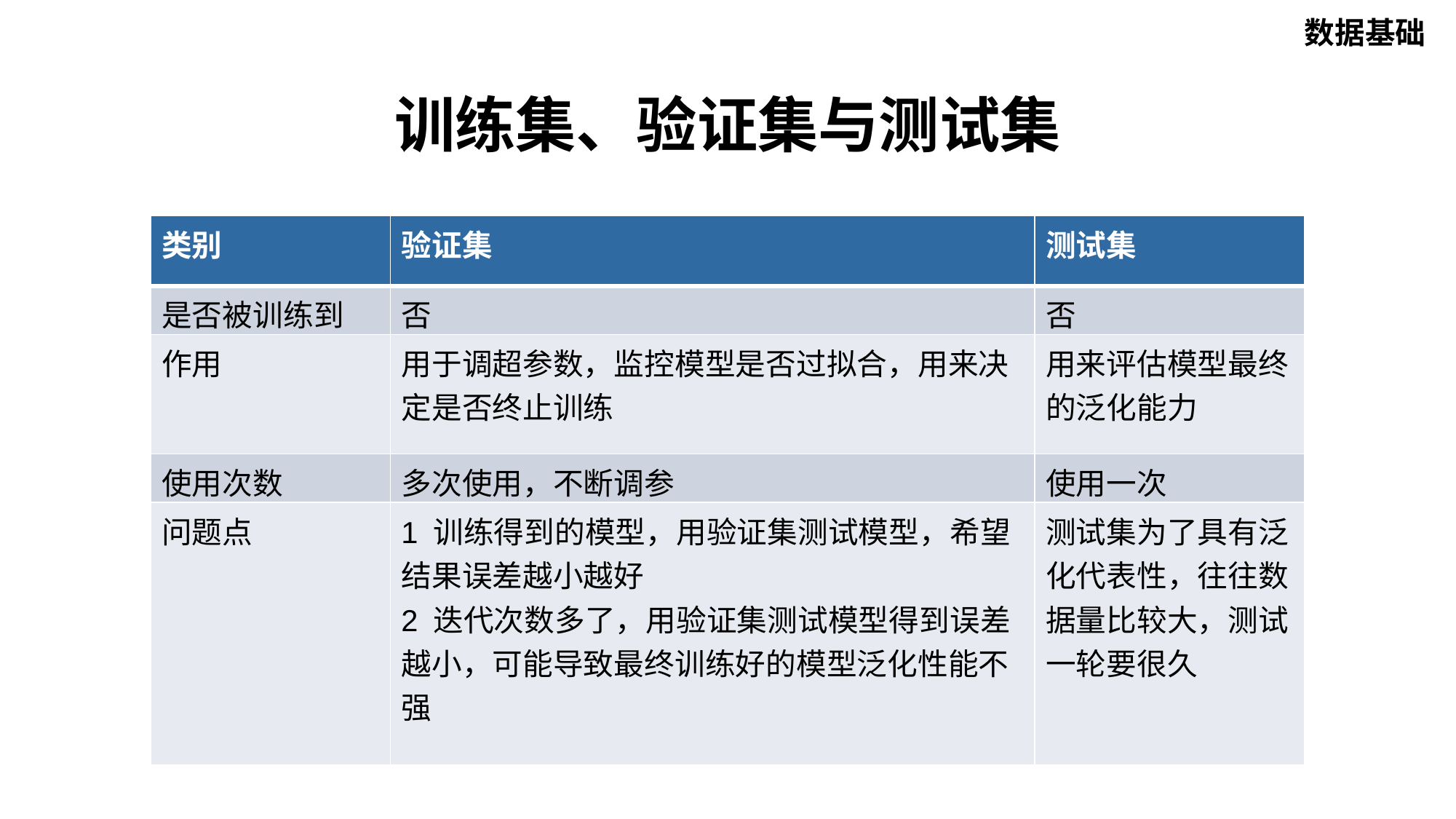

数据基础
训练集、验证集与测试集
| 类别 | 验证集 | 测试集 |
| --- | --- | --- |
| 是否被训练到 | 否 | 否 |
| 作用 | 用于调超参数，监控模型是否过拟合，用来决定是否终止训练 | 用来评估模型最终的泛化能力 |
| 使用次数 | 多次使用，不断调参 | 使用一次 |
| 问题点 | 1 训练得到的模型，用验证集测试模型，希望结果误差越小越好 2 迭代次数多了，用验证集测试模型得到误差越小，可能导致最终训练好的模型泛化性能不强 | 测试集为了具有泛化代表性，往往数据量比较大，测试一轮要很久 |